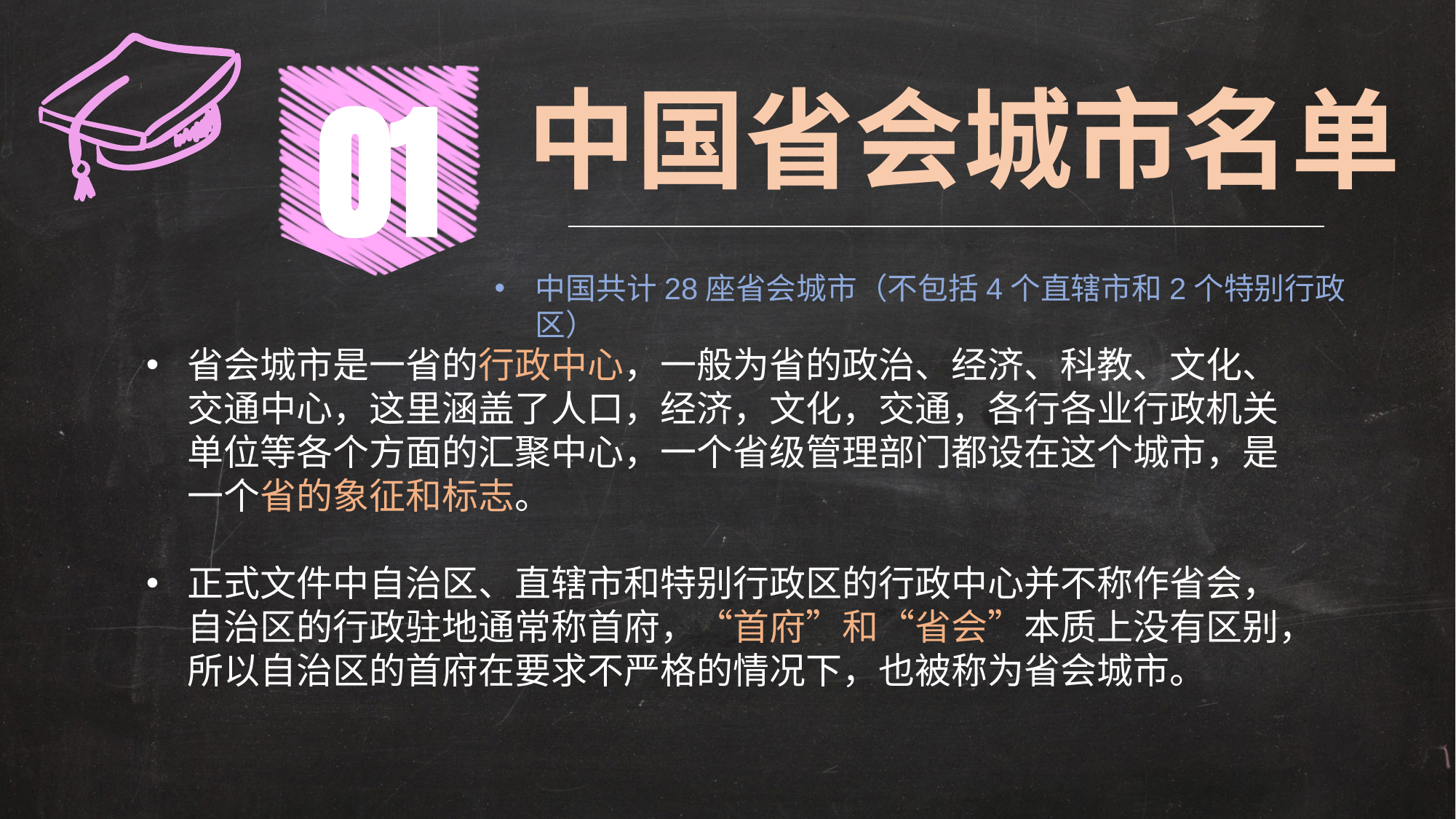

中国省会城市名单
01
中国共计28座省会城市（不包括4个直辖市和2个特别行政区）
省会城市是一省的行政中心，一般为省的政治、经济、科教、文化、交通中心，这里涵盖了人口，经济，文化，交通，各行各业行政机关单位等各个方面的汇聚中心，一个省级管理部门都设在这个城市，是一个省的象征和标志。

正式文件中自治区、直辖市和特别行政区的行政中心并不称作省会，自治区的行政驻地通常称首府，“首府”和“省会”本质上没有区别，所以自治区的首府在要求不严格的情况下，也被称为省会城市。